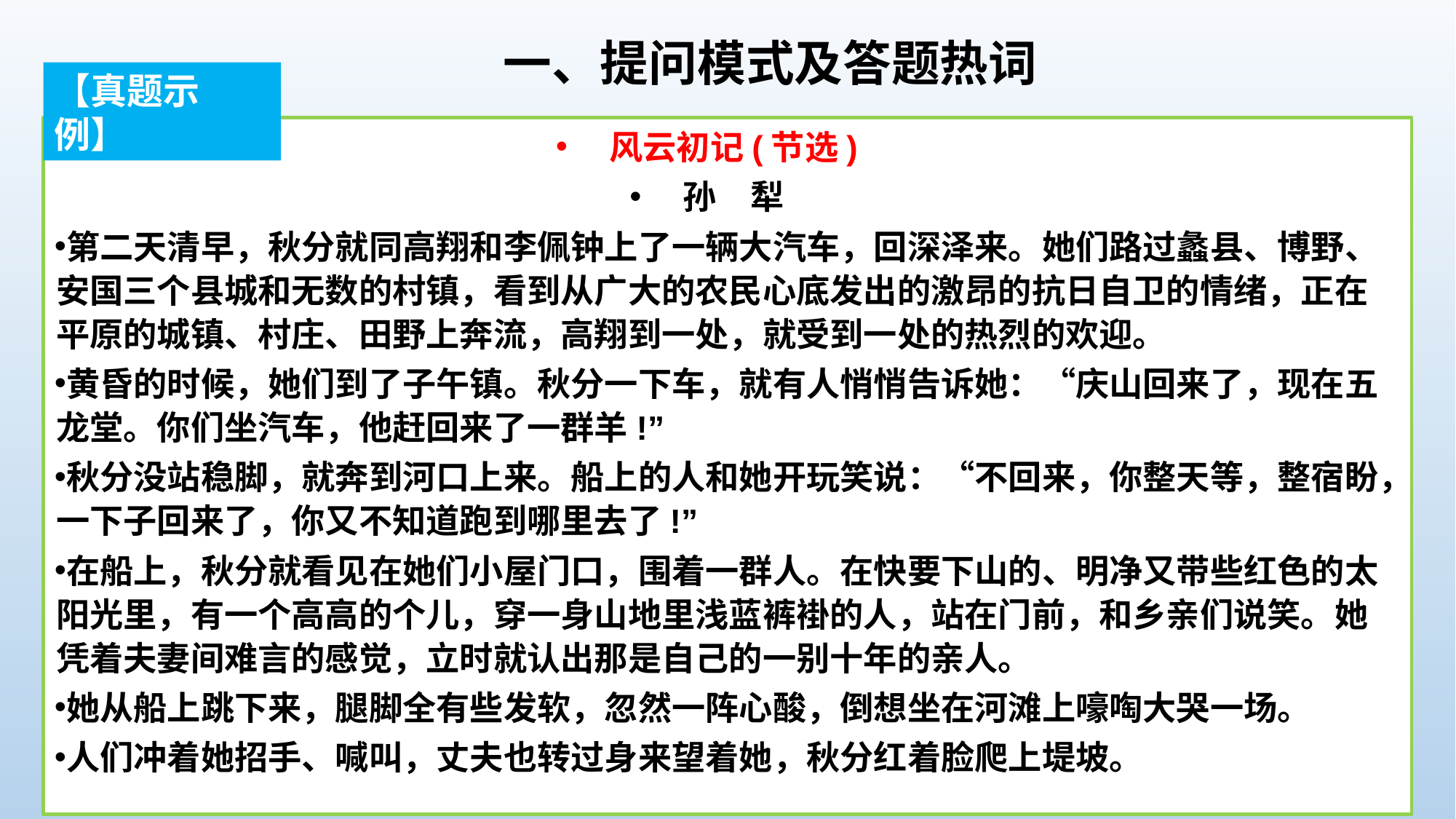

一、提问模式及答题热词
【真题示例】
风云初记(节选)
孙　犁
第二天清早，秋分就同高翔和李佩钟上了一辆大汽车，回深泽来。她们路过蠡县、博野、安国三个县城和无数的村镇，看到从广大的农民心底发出的激昂的抗日自卫的情绪，正在平原的城镇、村庄、田野上奔流，高翔到一处，就受到一处的热烈的欢迎。
黄昏的时候，她们到了子午镇。秋分一下车，就有人悄悄告诉她：“庆山回来了，现在五龙堂。你们坐汽车，他赶回来了一群羊!”
秋分没站稳脚，就奔到河口上来。船上的人和她开玩笑说：“不回来，你整天等，整宿盼，一下子回来了，你又不知道跑到哪里去了!”
在船上，秋分就看见在她们小屋门口，围着一群人。在快要下山的、明净又带些红色的太阳光里，有一个高高的个儿，穿一身山地里浅蓝裤褂的人，站在门前，和乡亲们说笑。她凭着夫妻间难言的感觉，立时就认出那是自己的一别十年的亲人。
她从船上跳下来，腿脚全有些发软，忽然一阵心酸，倒想坐在河滩上嚎啕大哭一场。
人们冲着她招手、喊叫，丈夫也转过身来望着她，秋分红着脸爬上堤坡。